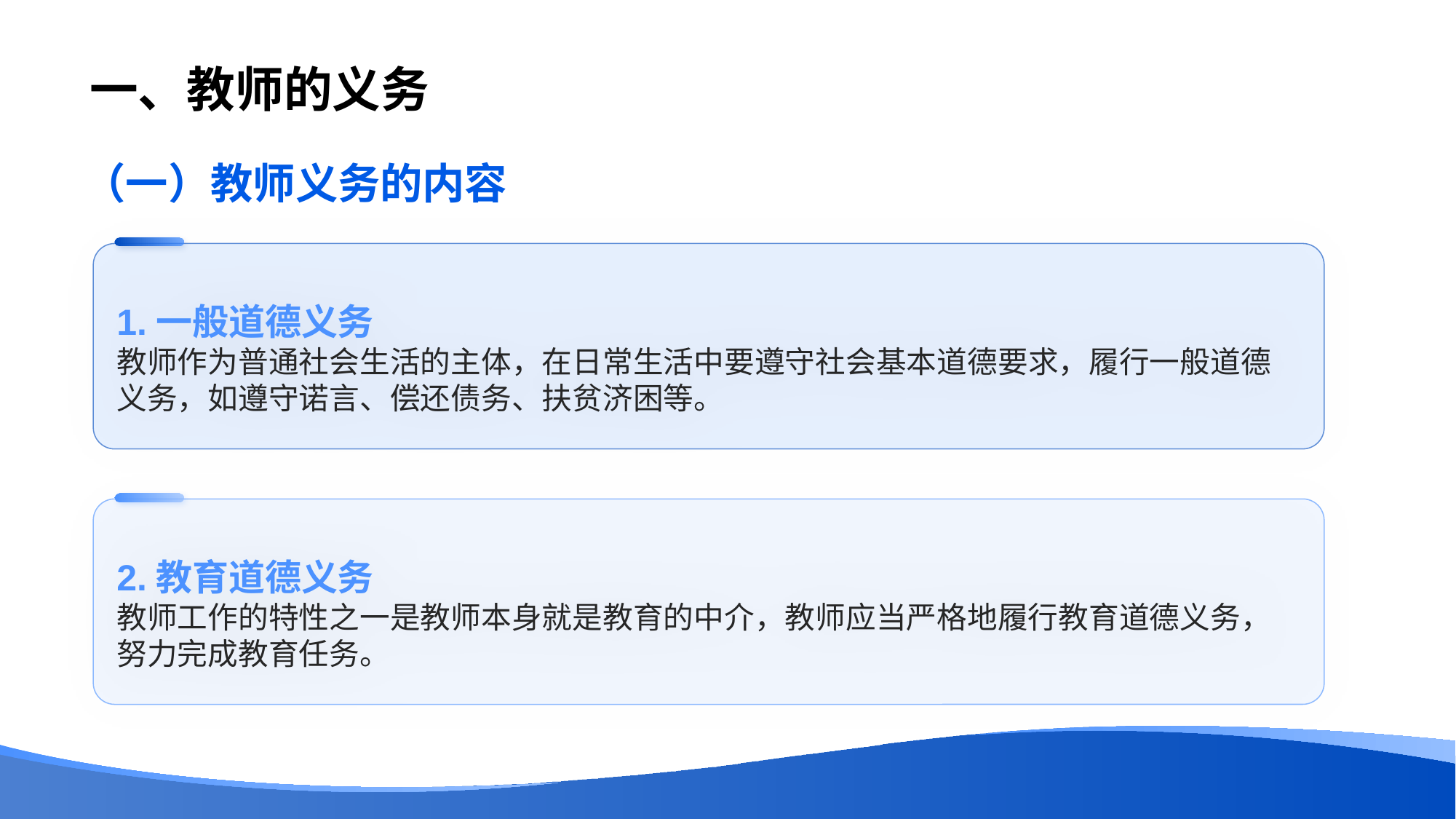

# 一、教师的义务
（一）教师义务的内容

1.一般道德义务
教师作为普通社会生活的主体，在日常生活中要遵守社会基本道德要求，履行一般道德义务，如遵守诺言、偿还债务、扶贫济困等。

2.教育道德义务
教师工作的特性之一是教师本身就是教育的中介，教师应当严格地履行教育道德义务，努力完成教育任务。